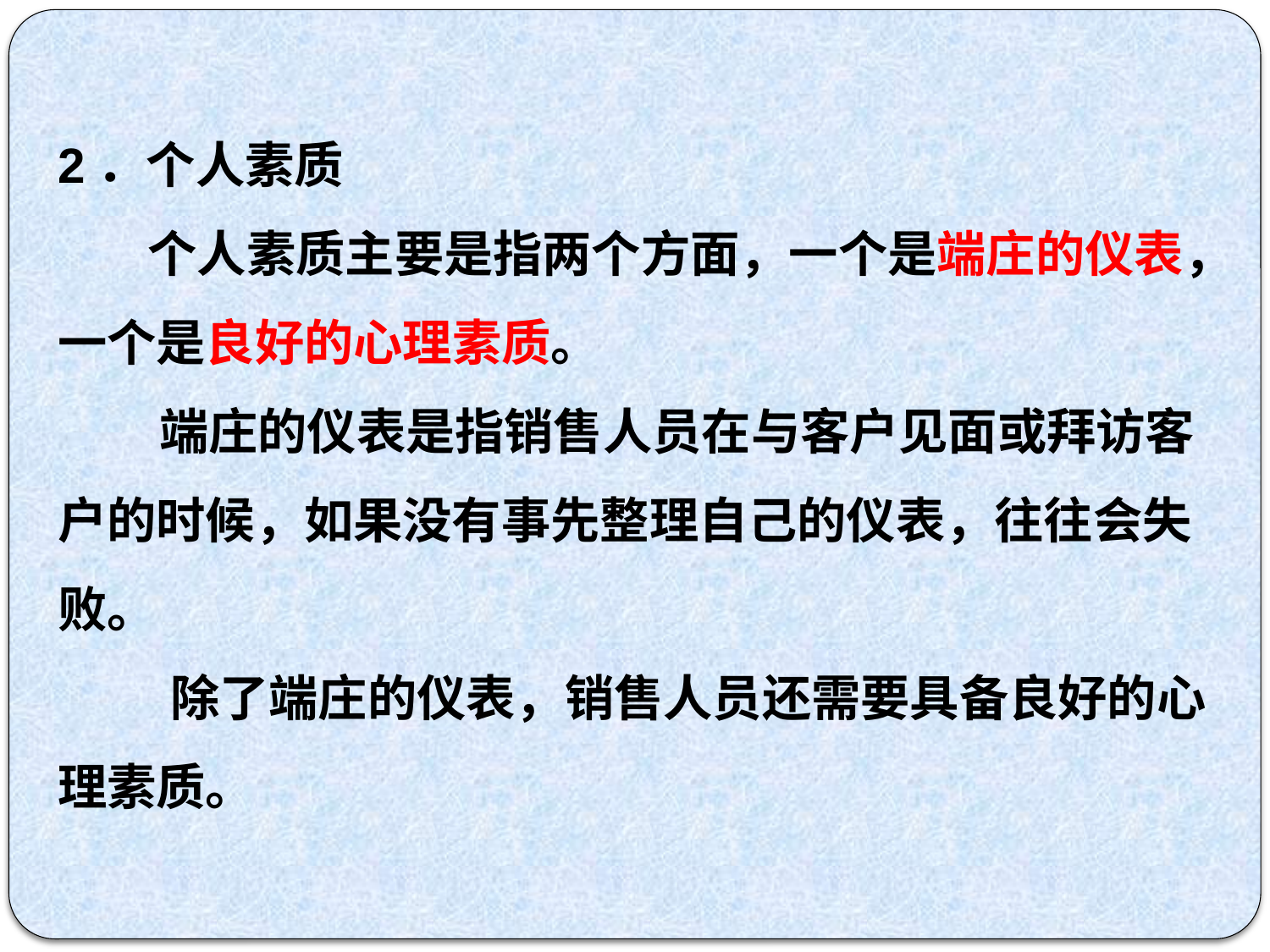

2．个人素质
       个人素质主要是指两个方面，一个是端庄的仪表，一个是良好的心理素质。
        端庄的仪表是指销售人员在与客户见面或拜访客户的时候，如果没有事先整理自己的仪表，往往会失败。
         除了端庄的仪表，销售人员还需要具备良好的心理素质。